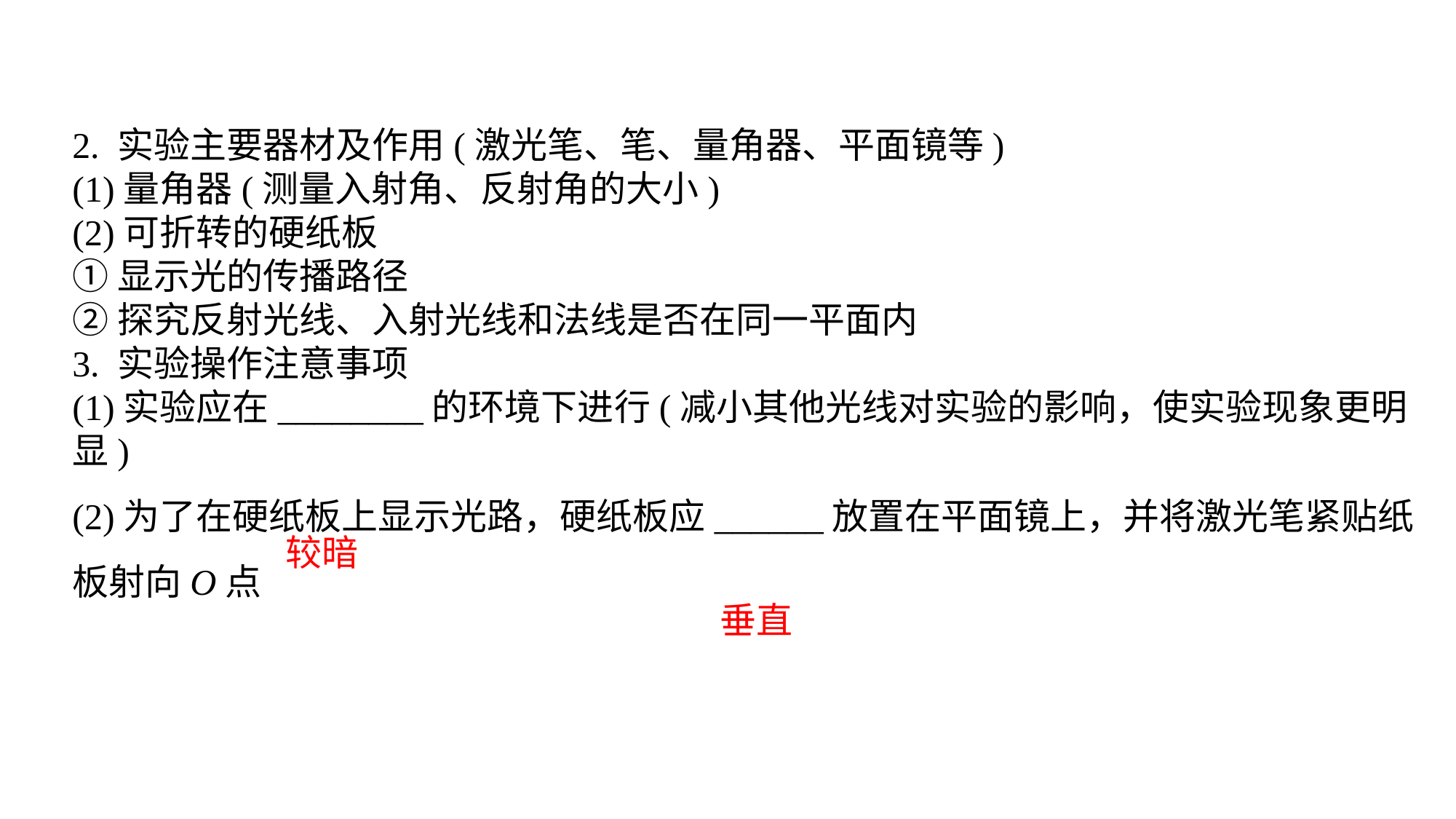

2. 实验主要器材及作用(激光笔、笔、量角器、平面镜等)(1)量角器(测量入射角、反射角的大小)(2)可折转的硬纸板①显示光的传播路径②探究反射光线、入射光线和法线是否在同一平面内3. 实验操作注意事项(1)实验应在________的环境下进行(减小其他光线对实验的影响，使实验现象更明显)(2)为了在硬纸板上显示光路，硬纸板应______放置在平面镜上，并将激光笔紧贴纸板射向O点
较暗
垂直